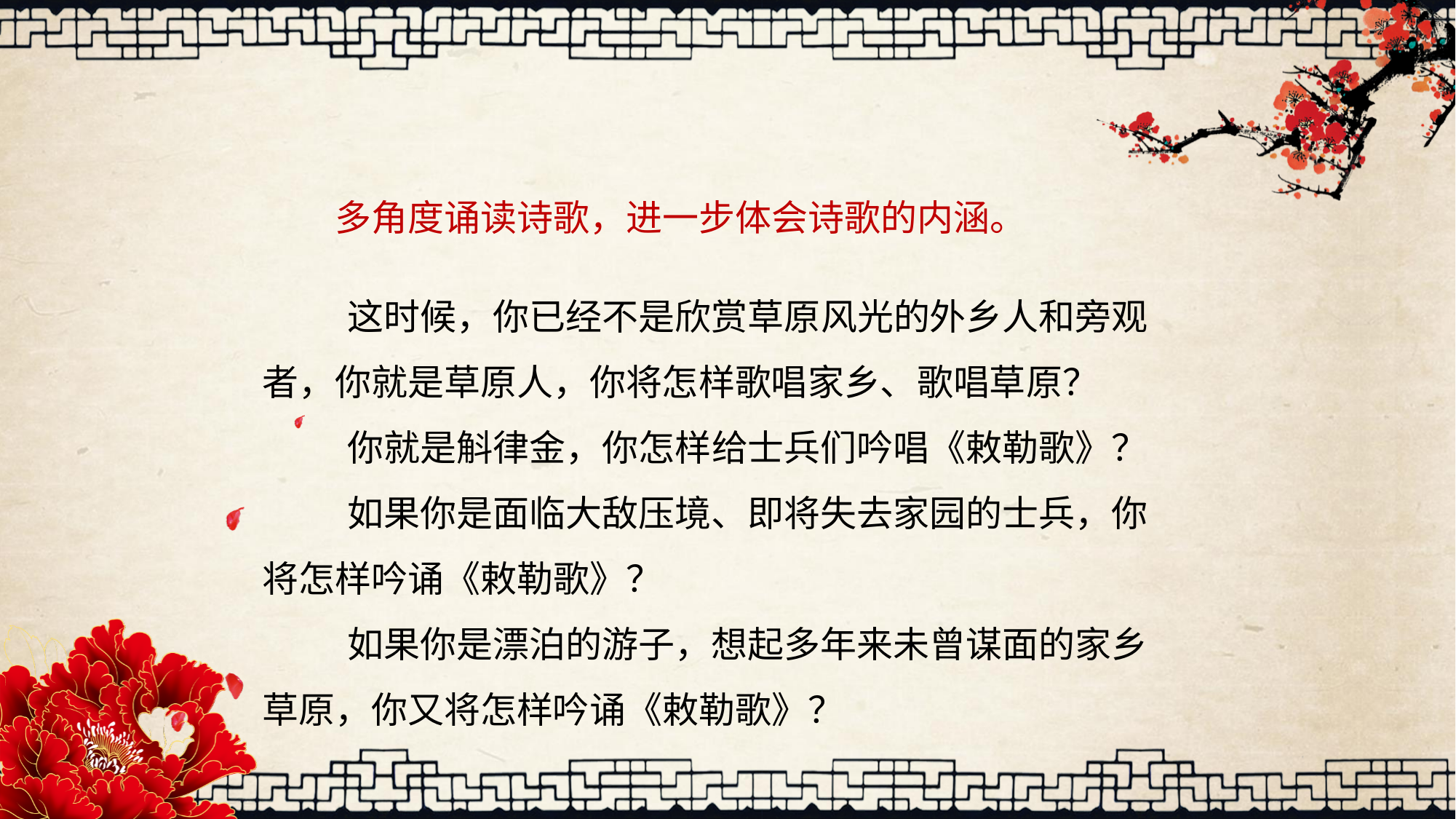

多角度诵读诗歌，进一步体会诗歌的内涵。
这时候，你已经不是欣赏草原风光的外乡人和旁观者，你就是草原人，你将怎样歌唱家乡、歌唱草原？
你就是斛律金，你怎样给士兵们吟唱《敕勒歌》？
如果你是面临大敌压境、即将失去家园的士兵，你将怎样吟诵《敕勒歌》？
如果你是漂泊的游子，想起多年来未曾谋面的家乡草原，你又将怎样吟诵《敕勒歌》？